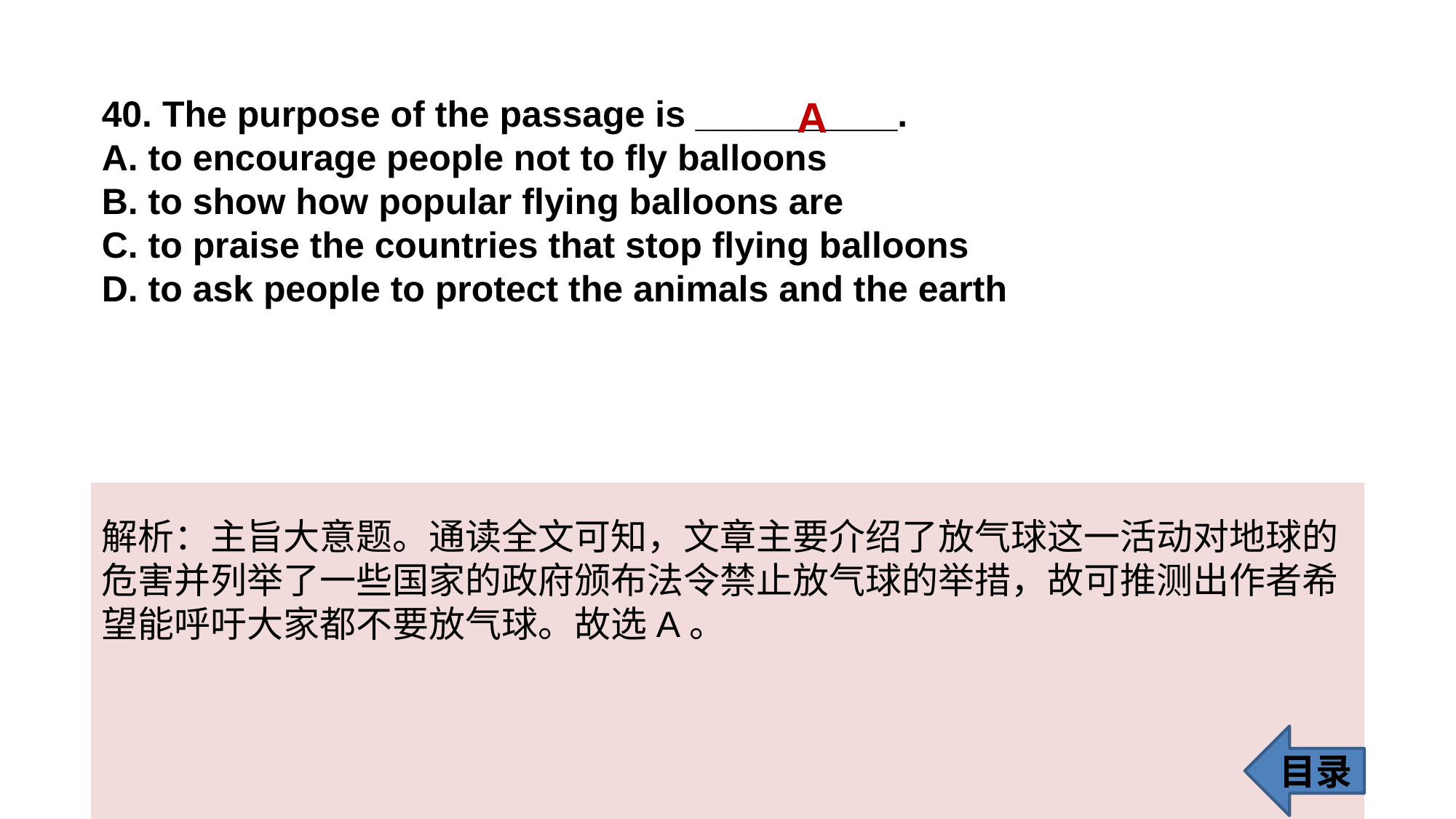

40. The purpose of the passage is __________.
A. to encourage people not to fly balloons
B. to show how popular flying balloons are
C. to praise the countries that stop flying balloons
D. to ask people to protect the animals and the earth
A

解析：主旨大意题。通读全文可知，文章主要介绍了放气球这一活动对地球的
危害并列举了一些国家的政府颁布法令禁止放气球的举措，故可推测出作者希望能呼吁大家都不要放气球。故选A。
目录
43